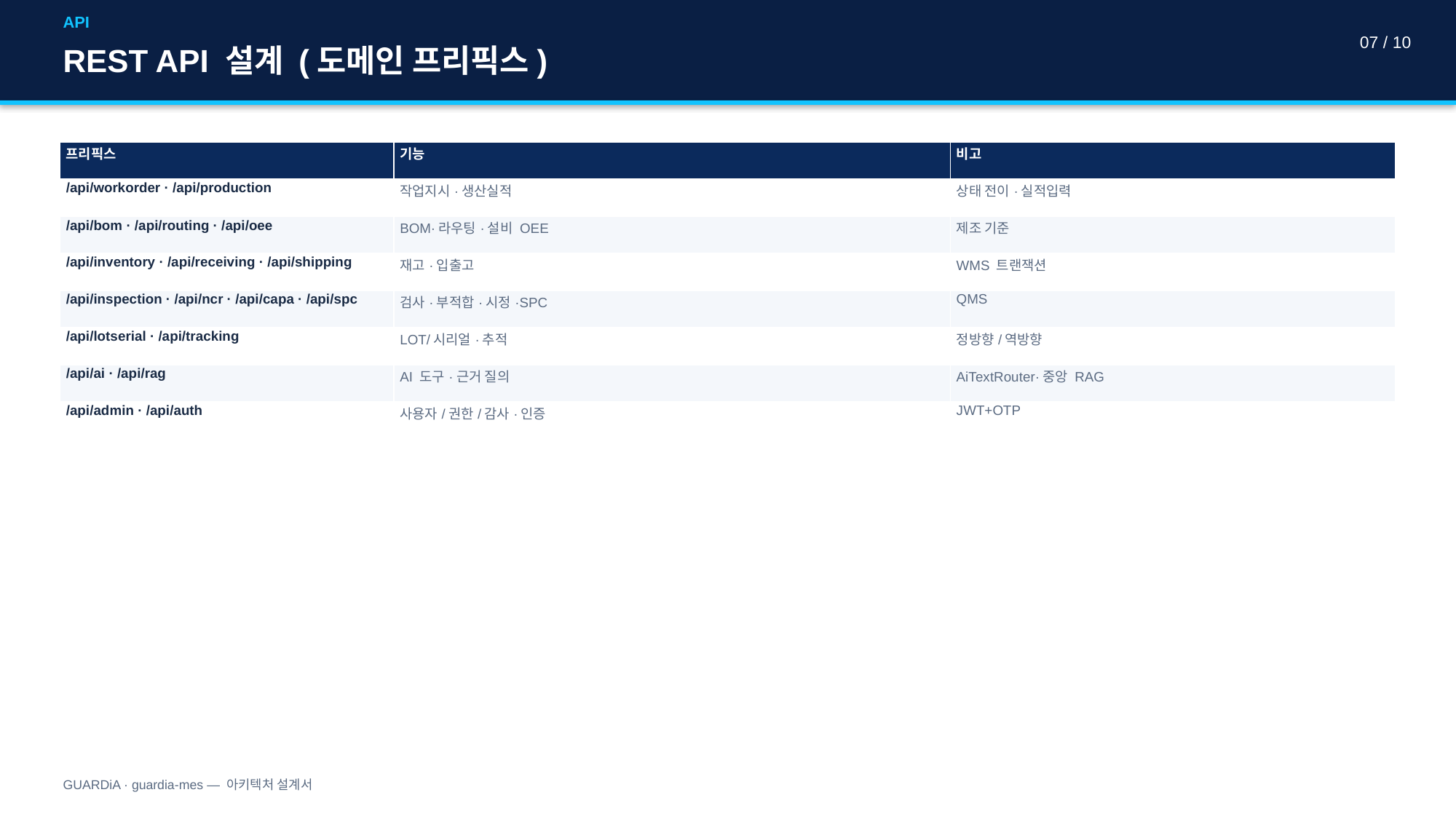

API
07 / 10
REST API 설계 (도메인 프리픽스)

| 프리픽스 | 기능 | 비고 |
| --- | --- | --- |
| /api/workorder · /api/production | 작업지시·생산실적 | 상태 전이·실적입력 |
| /api/bom · /api/routing · /api/oee | BOM·라우팅·설비 OEE | 제조 기준 |
| /api/inventory · /api/receiving · /api/shipping | 재고·입출고 | WMS 트랜잭션 |
| /api/inspection · /api/ncr · /api/capa · /api/spc | 검사·부적합·시정·SPC | QMS |
| /api/lotserial · /api/tracking | LOT/시리얼·추적 | 정방향/역방향 |
| /api/ai · /api/rag | AI 도구·근거 질의 | AiTextRouter·중앙 RAG |
| /api/admin · /api/auth | 사용자/권한/감사·인증 | JWT+OTP |
GUARDiA · guardia-mes — 아키텍처 설계서